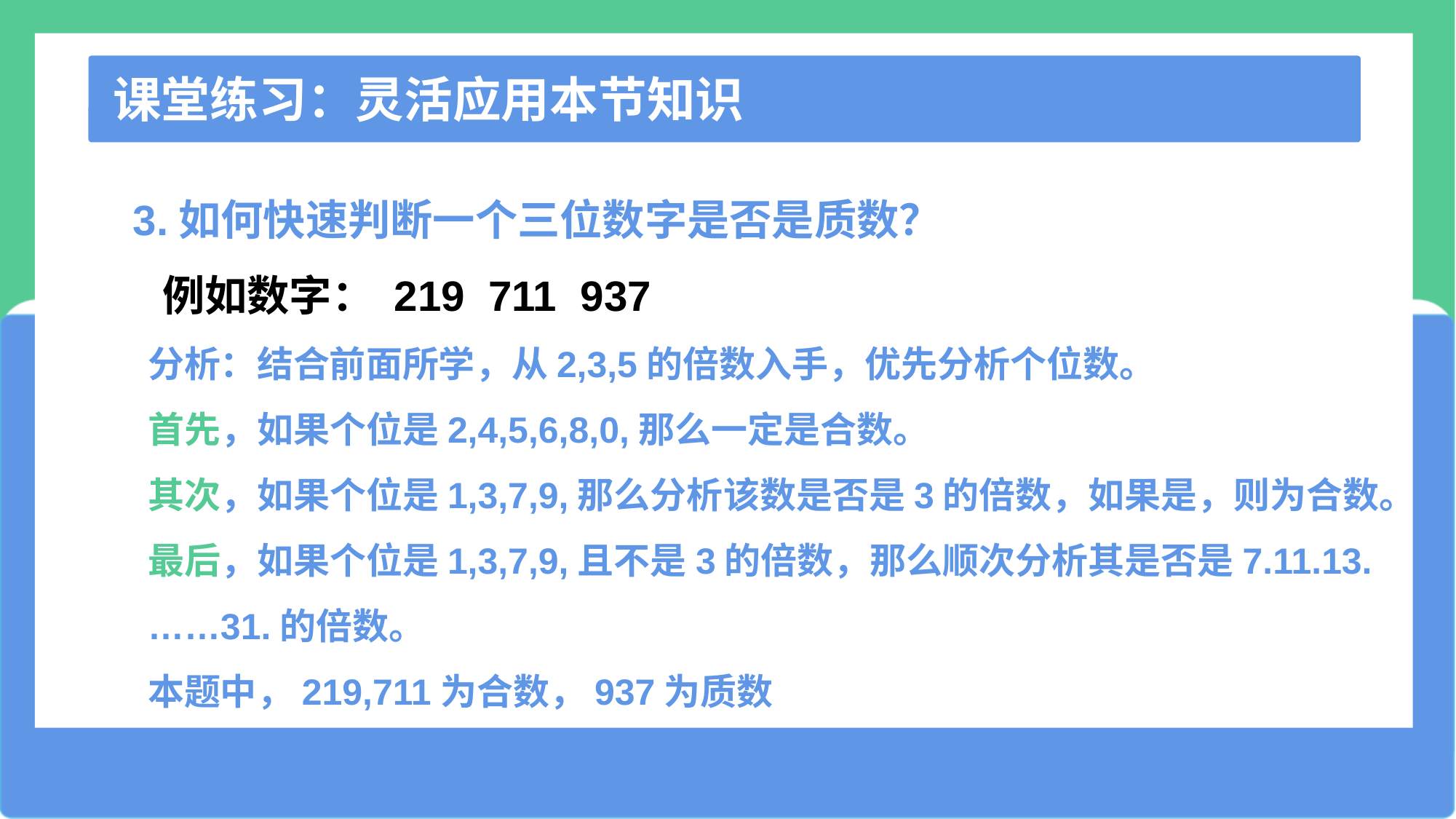

课堂练习：灵活应用本节知识
3.如何快速判断一个三位数字是否是质数？
  例如数字： 219  711  937
分析：结合前面所学，从2,3,5的倍数入手，优先分析个位数。
首先，如果个位是2,4,5,6,8,0,那么一定是合数。
其次，如果个位是1,3,7,9,那么分析该数是否是3的倍数，如果是，则为合数。
最后，如果个位是1,3,7,9,且不是3的倍数，那么顺次分析其是否是7.11.13.……31.的倍数。
本题中，219,711为合数，937为质数